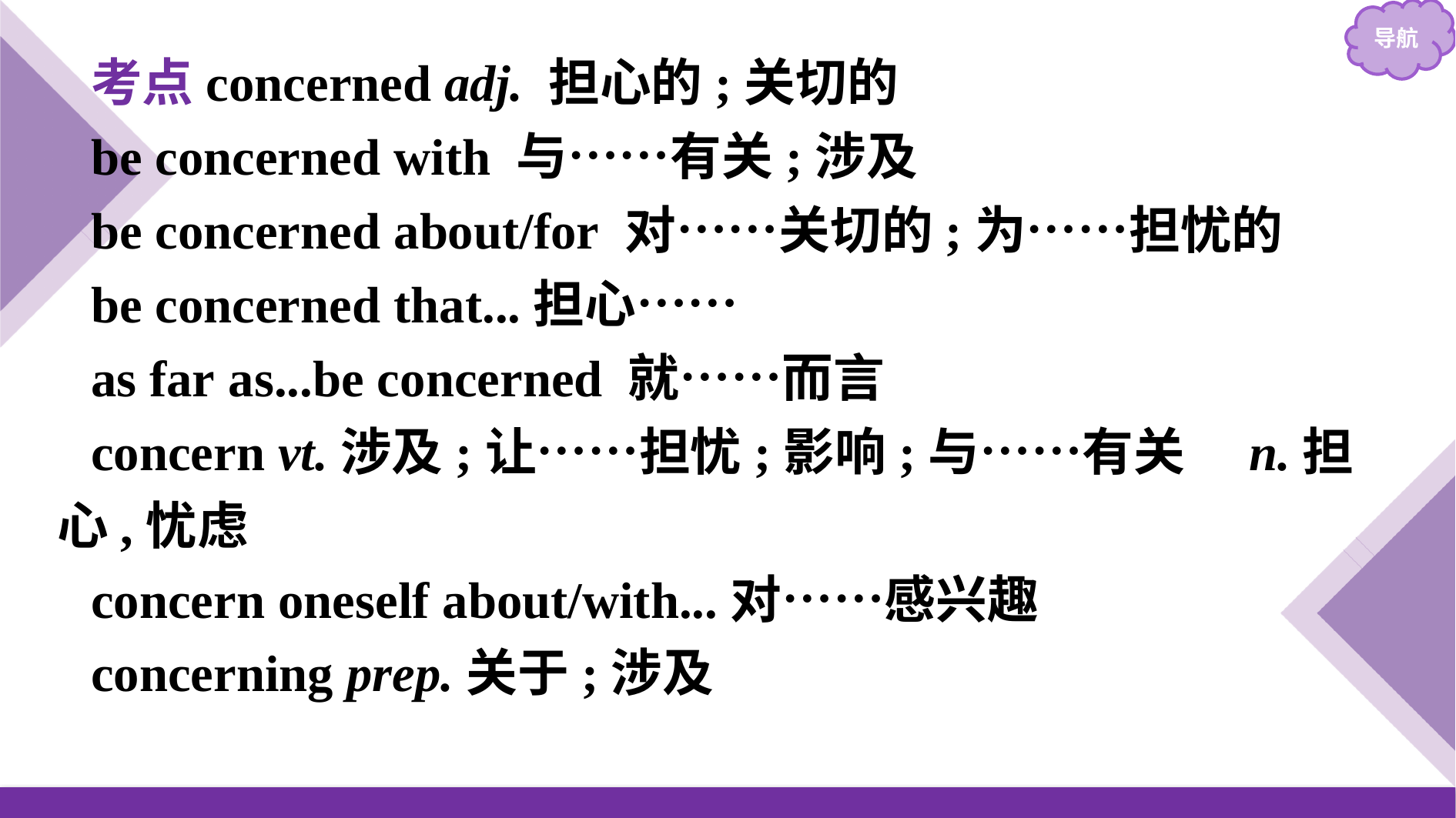

考点concerned adj. 担心的;关切的
be concerned with 与……有关;涉及
be concerned about/for 对……关切的;为……担忧的
be concerned that...担心……
as far as...be concerned 就……而言
concern vt.涉及;让……担忧;影响;与……有关　n.担心,忧虑
concern oneself about/with...对……感兴趣
concerning prep.关于;涉及